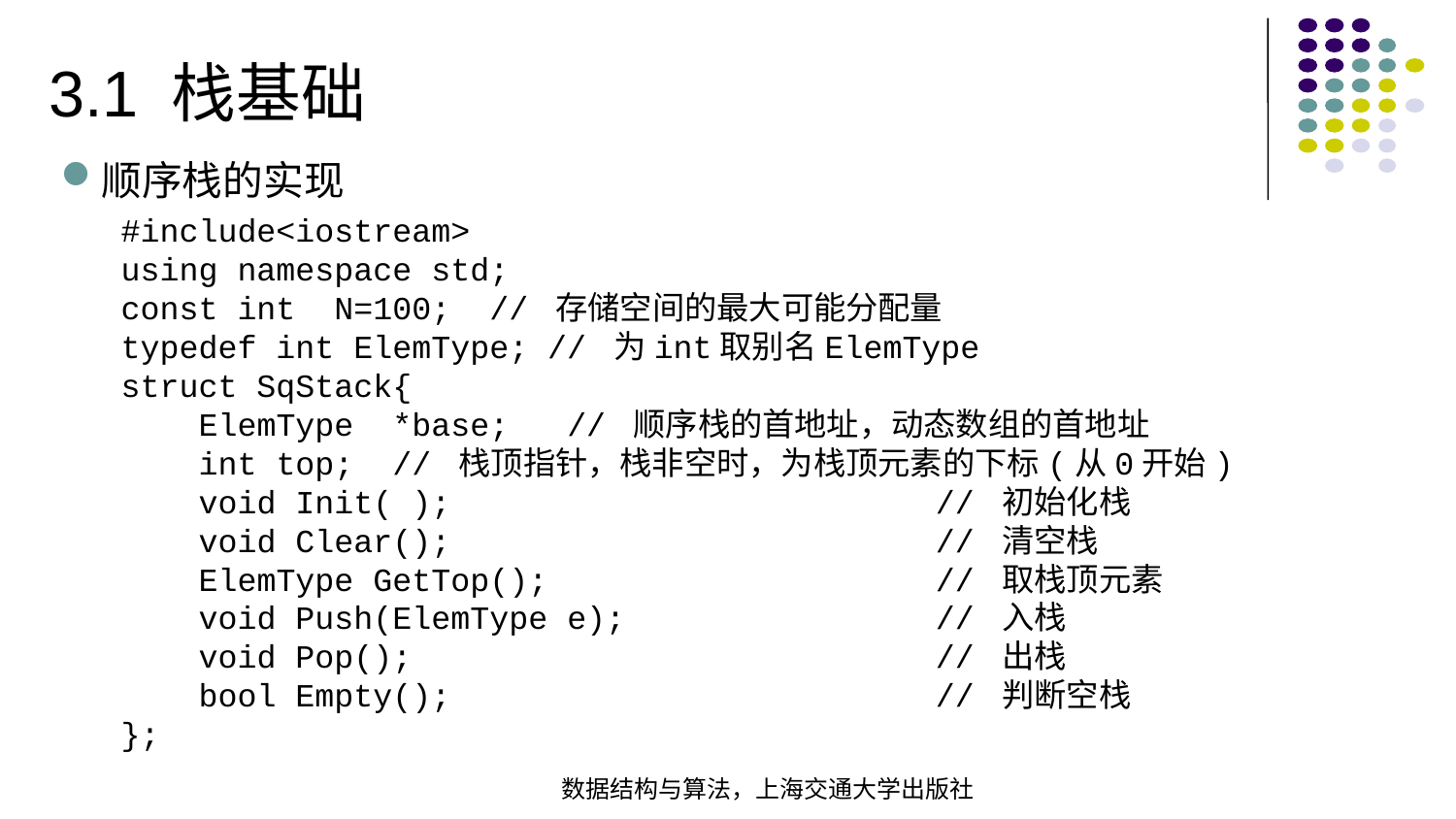

3.1 栈基础
顺序栈的实现
#include<iostream>using namespace std;const int  N=100;  // 存储空间的最大可能分配量typedef int ElemType; // 为int取别名ElemTypestruct SqStack{    ElemType  *base;   // 顺序栈的首地址，动态数组的首地址    int top;  // 栈顶指针，栈非空时，为栈顶元素的下标(从0开始)    void Init( );                         // 初始化栈    void Clear();                         // 清空栈    ElemType GetTop();                    // 取栈顶元素        void Push(ElemType e);                // 入栈    void Pop();                           // 出栈    bool Empty();                         // 判断空栈};